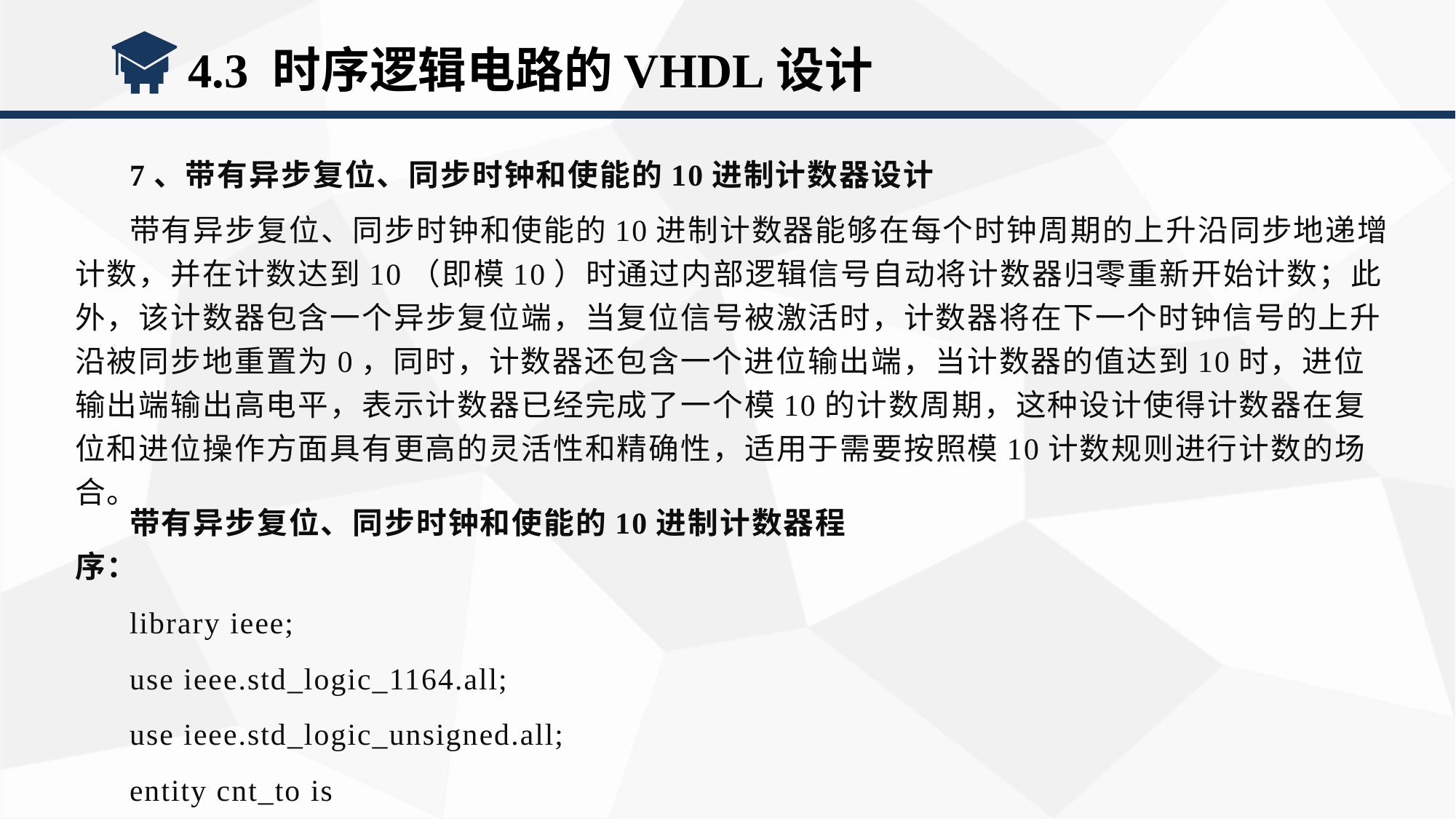

4.3 时序逻辑电路的VHDL设计

7、带有异步复位、同步时钟和使能的10进制计数器设计
带有异步复位、同步时钟和使能的10进制计数器能够在每个时钟周期的上升沿同步地递增计数，并在计数达到10（即模10）时通过内部逻辑信号自动将计数器归零重新开始计数；此外，该计数器包含一个异步复位端，当复位信号被激活时，计数器将在下一个时钟信号的上升沿被同步地重置为0，同时，计数器还包含一个进位输出端，当计数器的值达到10时，进位输出端输出高电平，表示计数器已经完成了一个模10的计数周期，这种设计使得计数器在复位和进位操作方面具有更高的灵活性和精确性，适用于需要按照模10计数规则进行计数的场合。

带有异步复位、同步时钟和使能的10进制计数器程序：
library ieee;
use ieee.std_logic_1164.all;
use ieee.std_logic_unsigned.all;
entity cnt_to is